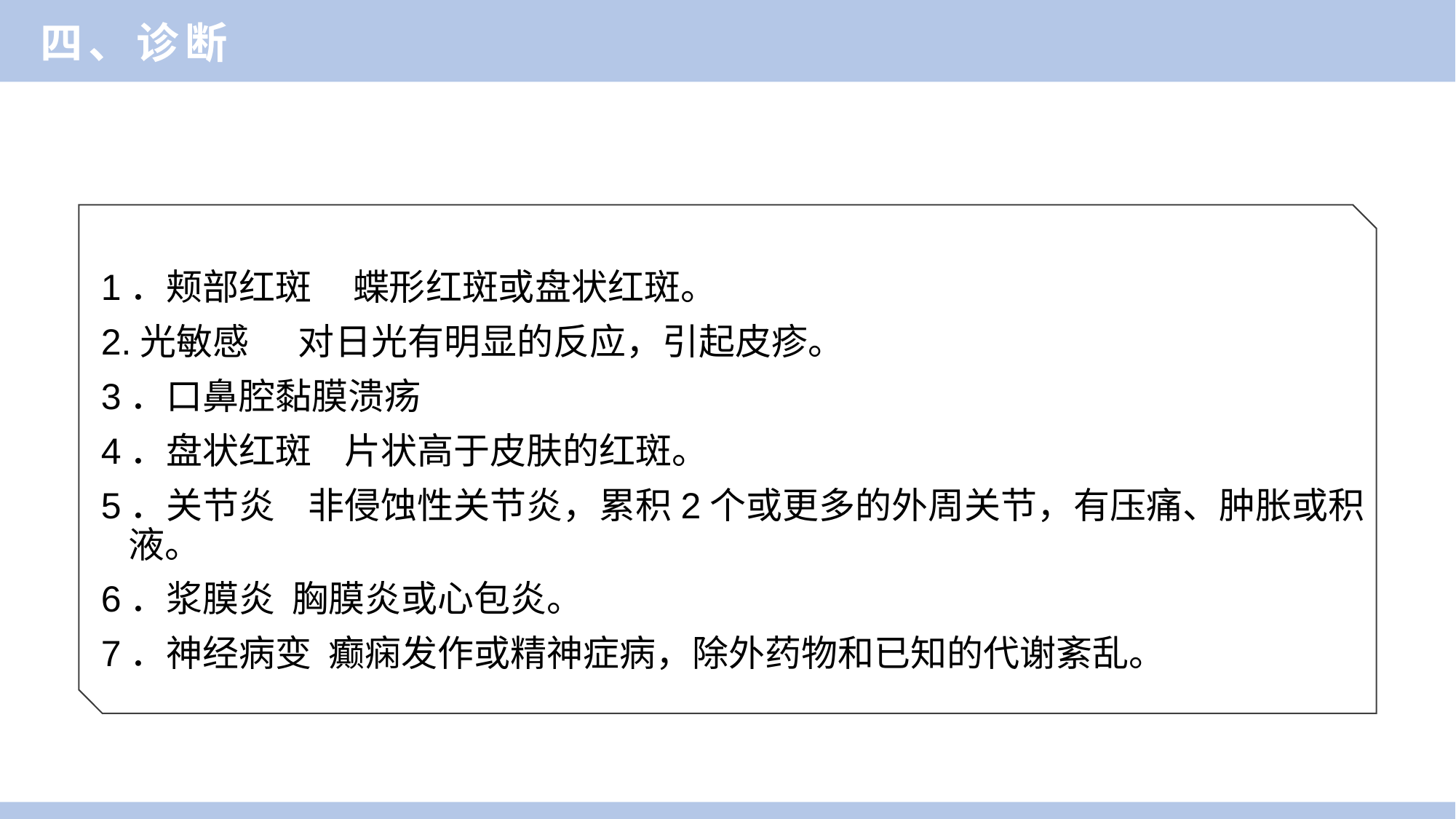

四、诊断

1．颊部红斑     蝶形红斑或盘状红斑。
2.光敏感      对日光有明显的反应，引起皮疹。
3．口鼻腔黏膜溃疡
4．盘状红斑    片状高于皮肤的红斑。
5．关节炎    非侵蚀性关节炎，累积2个或更多的外周关节，有压痛、肿胀或积液。
6．浆膜炎  胸膜炎或心包炎。
7．神经病变  癫痫发作或精神症病，除外药物和已知的代谢紊乱。